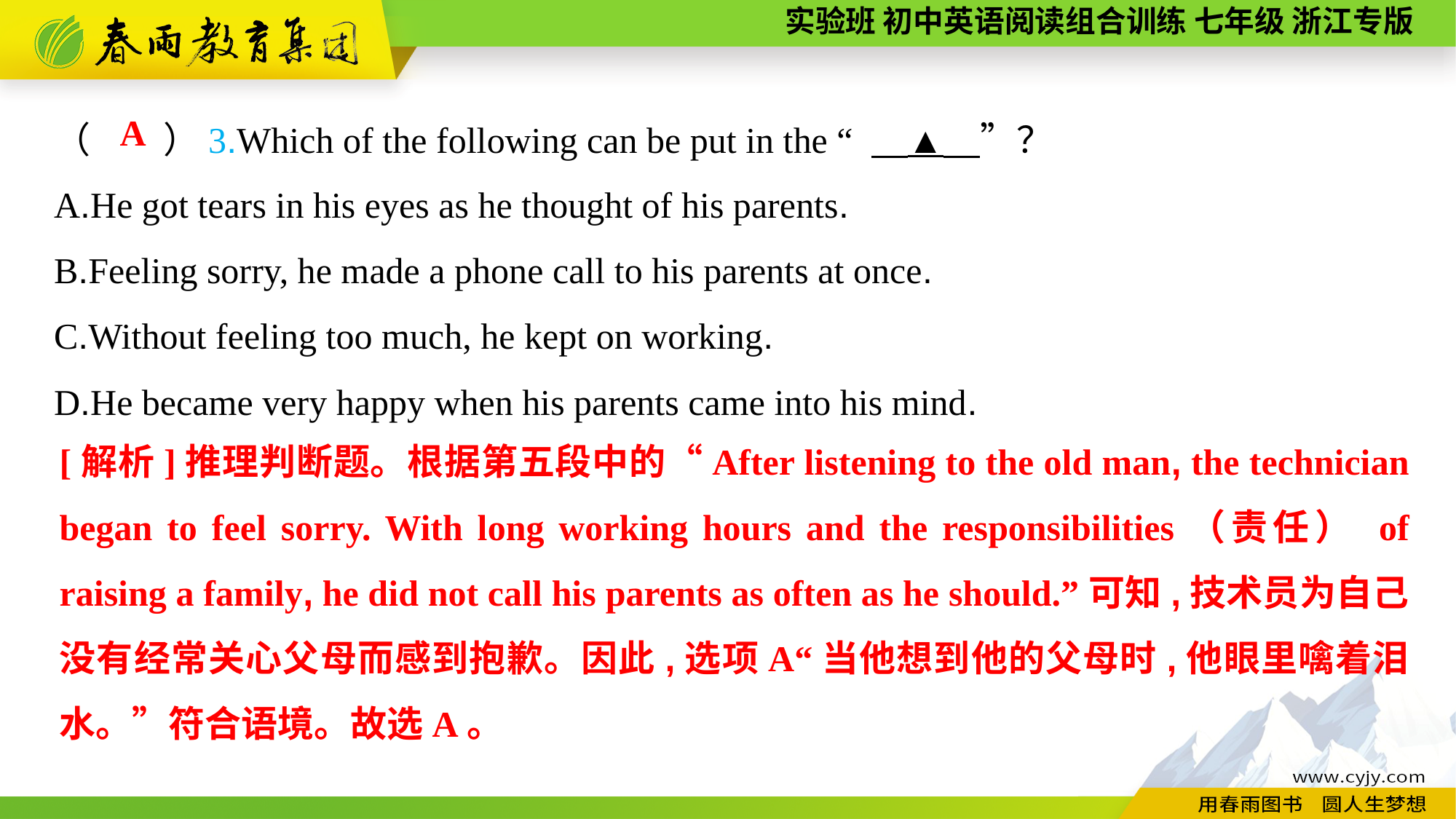

（　　）3.Which of the following can be put in the “ 　▲　”？
A.He got tears in his eyes as he thought of his parents.
B.Feeling sorry, he made a phone call to his parents at once.
C.Without feeling too much, he kept on working.
D.He became very happy when his parents came into his mind.
A
[解析]推理判断题。根据第五段中的“After listening to the old man, the technician began to feel sorry. With long working hours and the responsibilities（责任） of raising a family, he did not call his parents as often as he should.”可知,技术员为自己没有经常关心父母而感到抱歉。因此,选项A“当他想到他的父母时,他眼里噙着泪水。”符合语境。故选A。